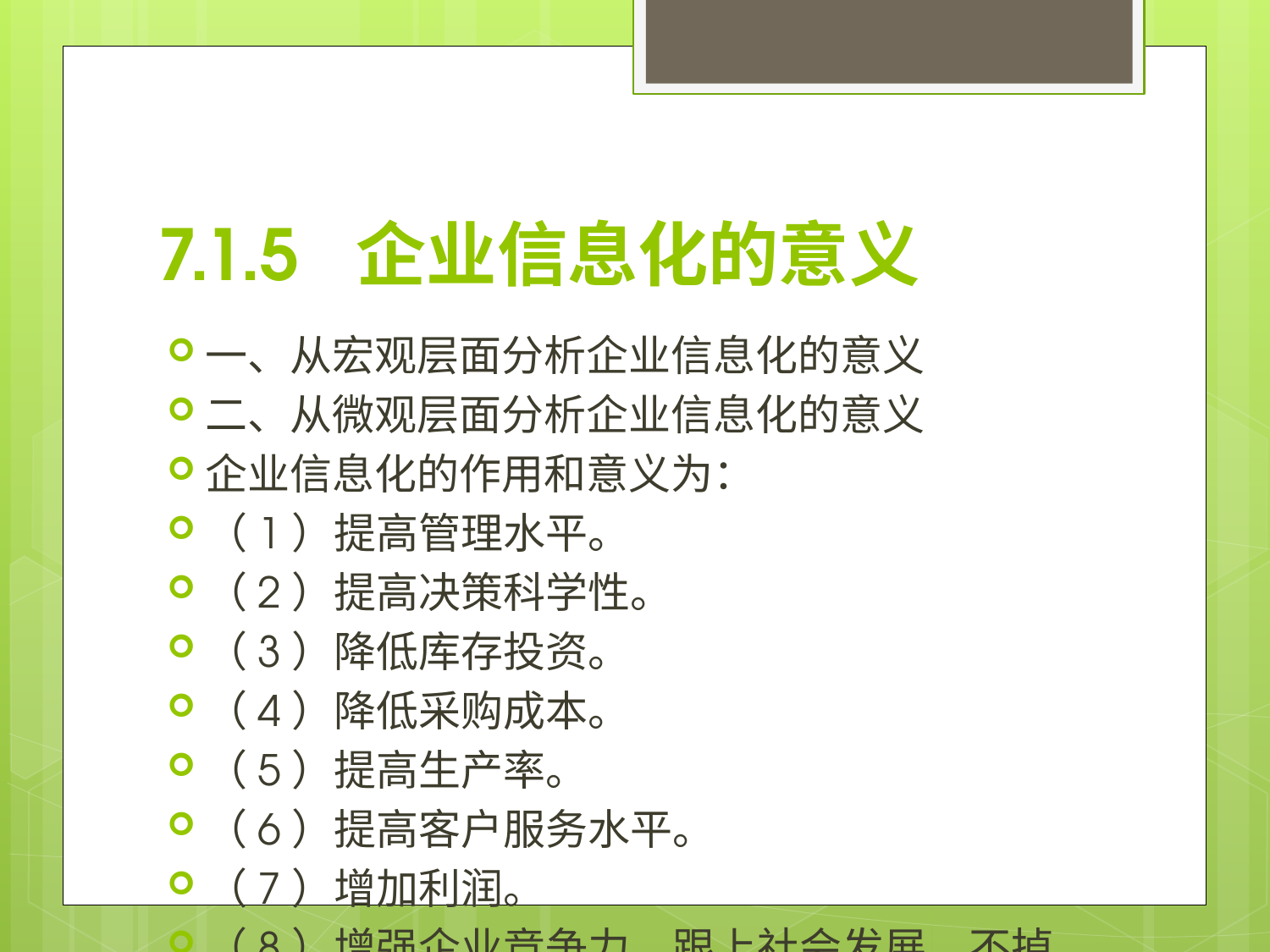

# 7.1.5  企业信息化的意义
一、从宏观层面分析企业信息化的意义
二、从微观层面分析企业信息化的意义
企业信息化的作用和意义为：
（1）提高管理水平。
（2）提高决策科学性。
（3）降低库存投资。
（4）降低采购成本。
（5）提高生产率。
（6）提高客户服务水平。
（7）增加利润。
（8）增强企业竞争力，跟上社会发展，不掉队，不落后。